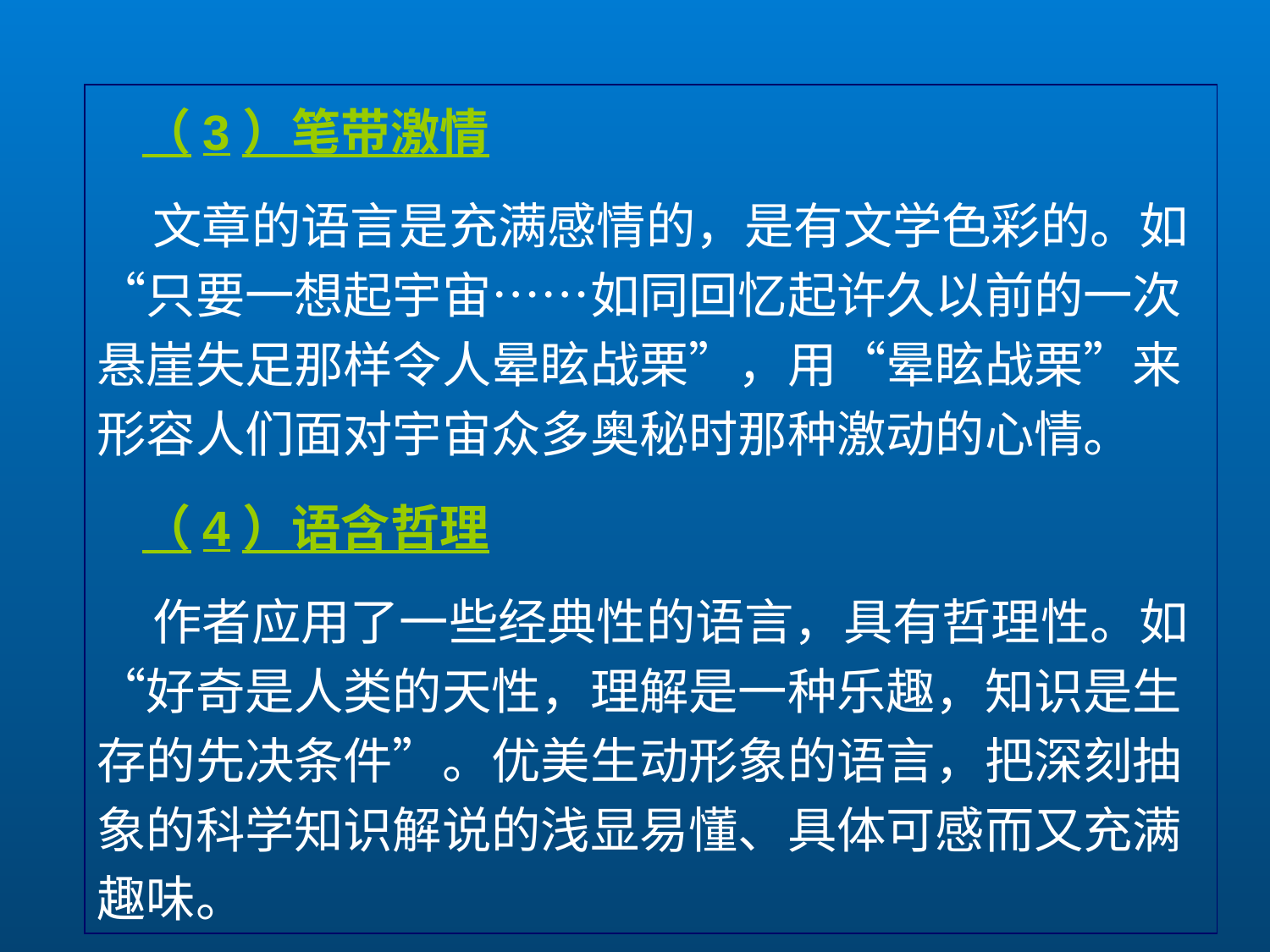

（3）笔带激情
    文章的语言是充满感情的，是有文学色彩的。如“只要一想起宇宙……如同回忆起许久以前的一次悬崖失足那样令人晕眩战栗”，用“晕眩战栗”来形容人们面对宇宙众多奥秘时那种激动的心情。
   （4）语含哲理
    作者应用了一些经典性的语言，具有哲理性。如“好奇是人类的天性，理解是一种乐趣，知识是生存的先决条件”。优美生动形象的语言，把深刻抽象的科学知识解说的浅显易懂、具体可感而又充满趣味。